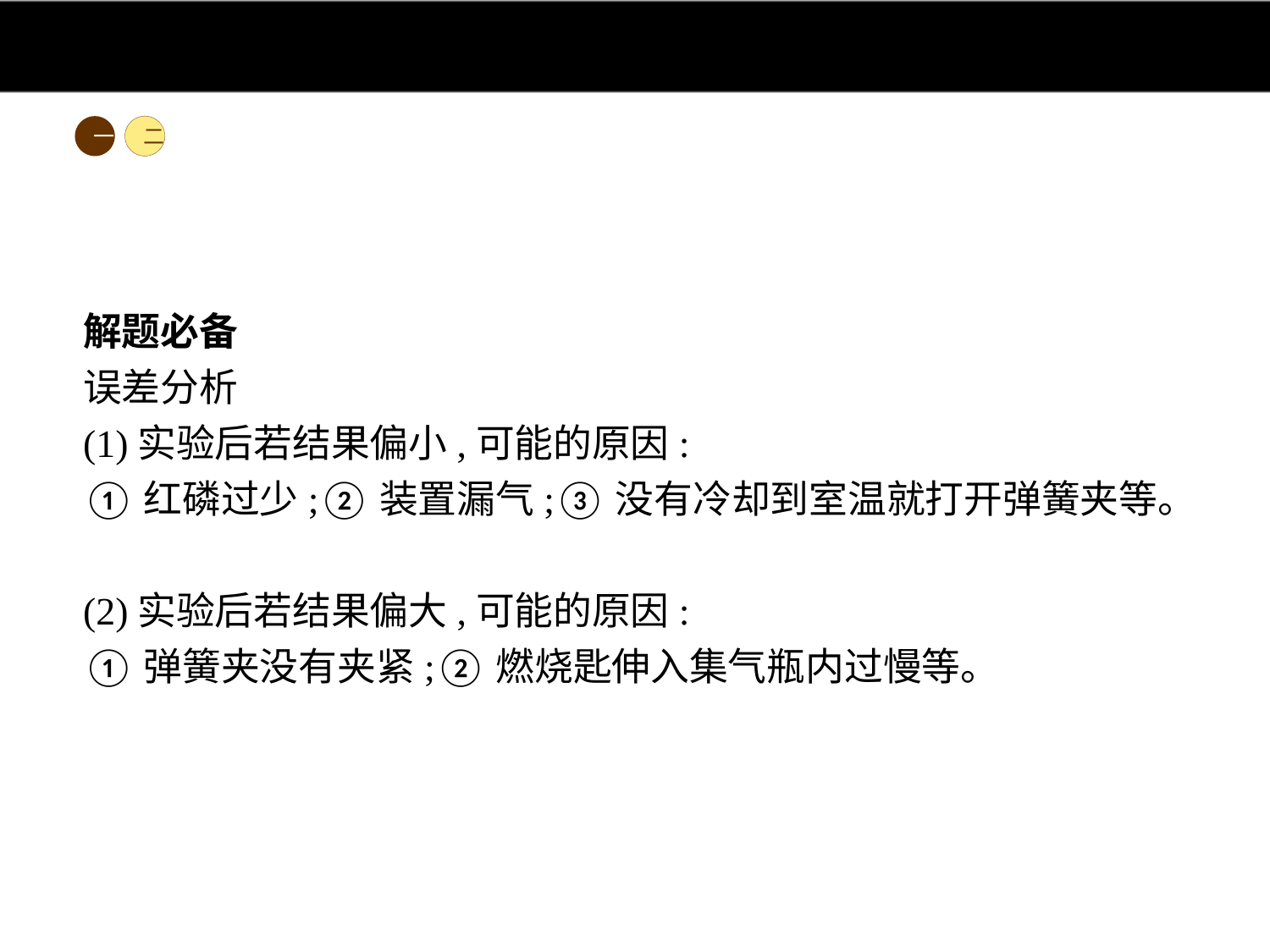

一
二
解题必备
误差分析
(1)实验后若结果偏小,可能的原因:
①红磷过少;②装置漏气;③没有冷却到室温就打开弹簧夹等。
(2)实验后若结果偏大,可能的原因:
①弹簧夹没有夹紧;②燃烧匙伸入集气瓶内过慢等。